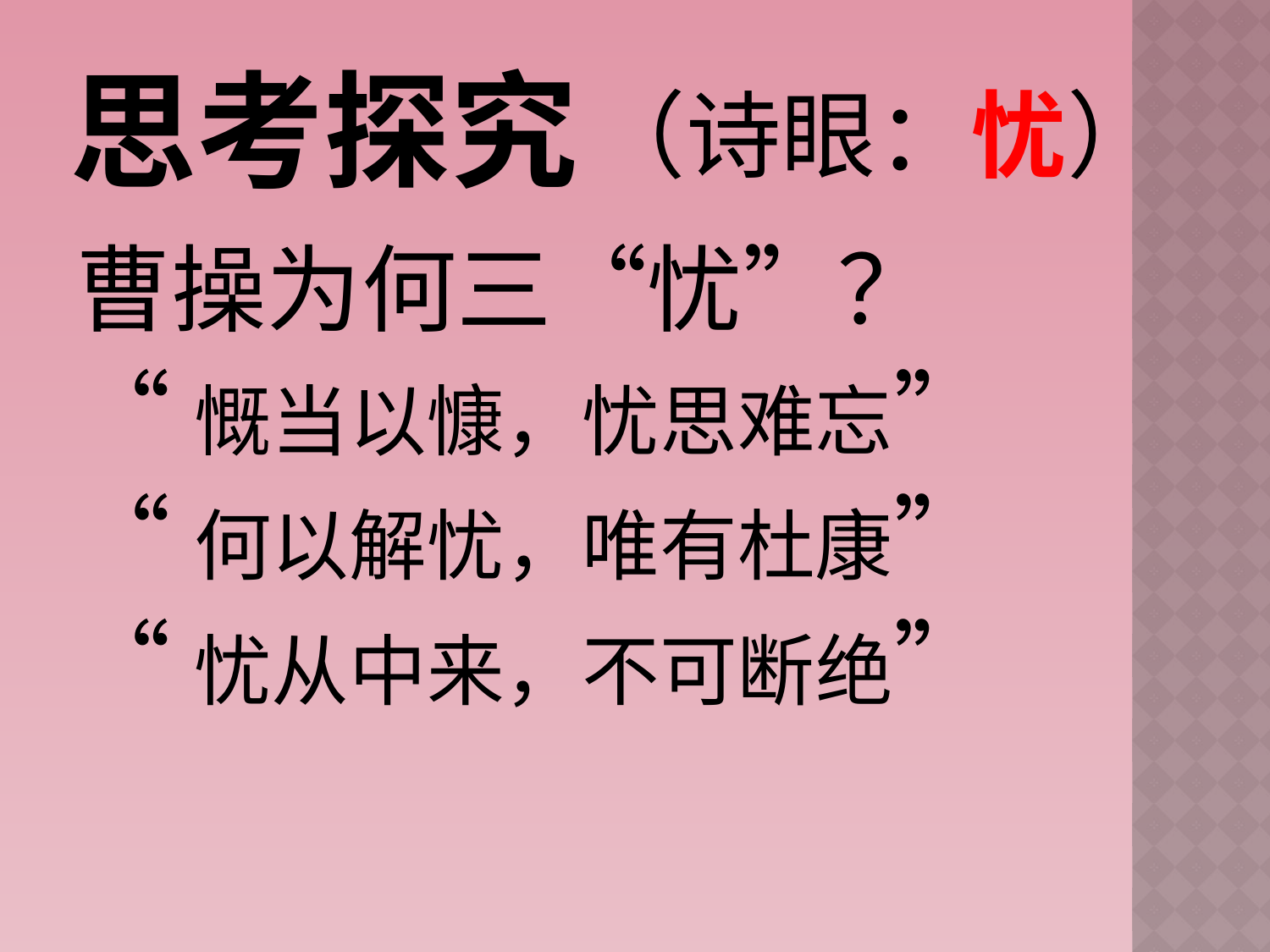

# 思考探究
（诗眼：忧）
曹操为何三“忧”？
“慨当以慷，忧思难忘”
“何以解忧，唯有杜康”
“忧从中来，不可断绝”